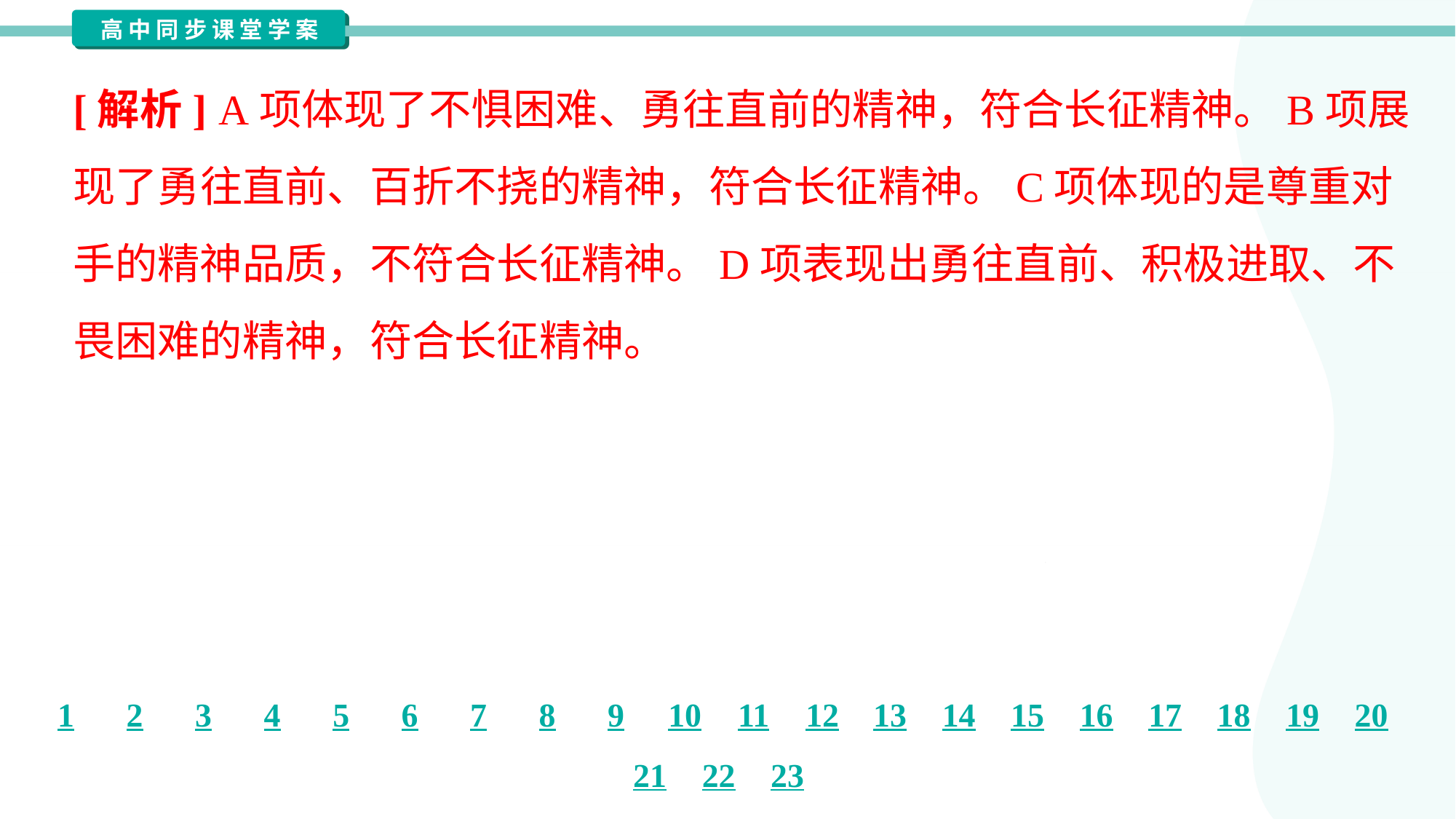

[解析] A项体现了不惧困难、勇往直前的精神，符合长征精神。B项展
现了勇往直前、百折不挠的精神，符合长征精神。C项体现的是尊重对
手的精神品质，不符合长征精神。D项表现出勇往直前、积极进取、不
畏困难的精神，符合长征精神。